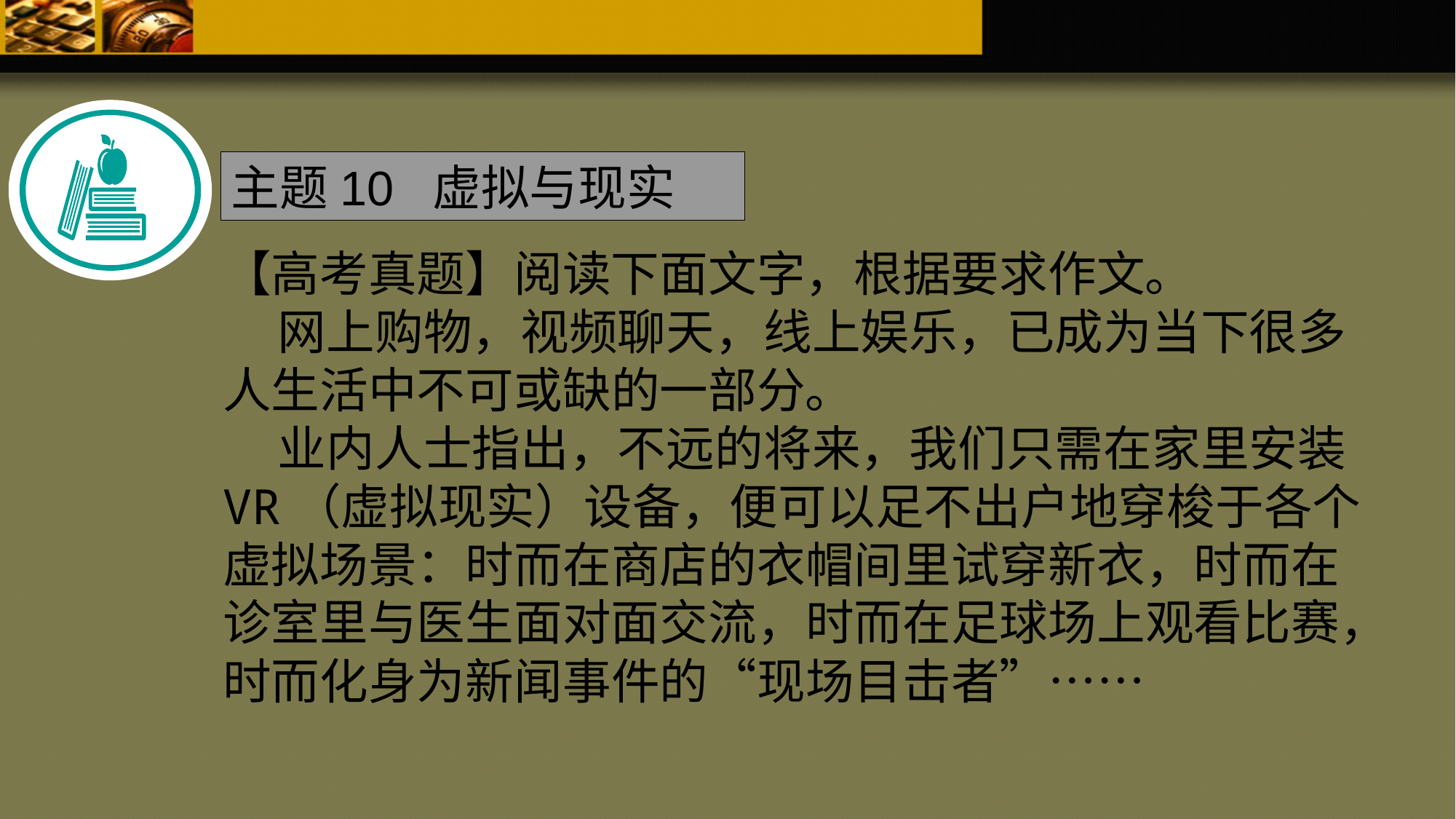

主题10  虚拟与现实
【高考真题】阅读下面文字，根据要求作文。
    网上购物，视频聊天，线上娱乐，已成为当下很多人生活中不可或缺的一部分。
    业内人士指出，不远的将来，我们只需在家里安装VR（虚拟现实）设备，便可以足不出户地穿梭于各个虚拟场景：时而在商店的衣帽间里试穿新衣，时而在诊室里与医生面对面交流，时而在足球场上观看比赛，时而化身为新闻事件的“现场目击者”……